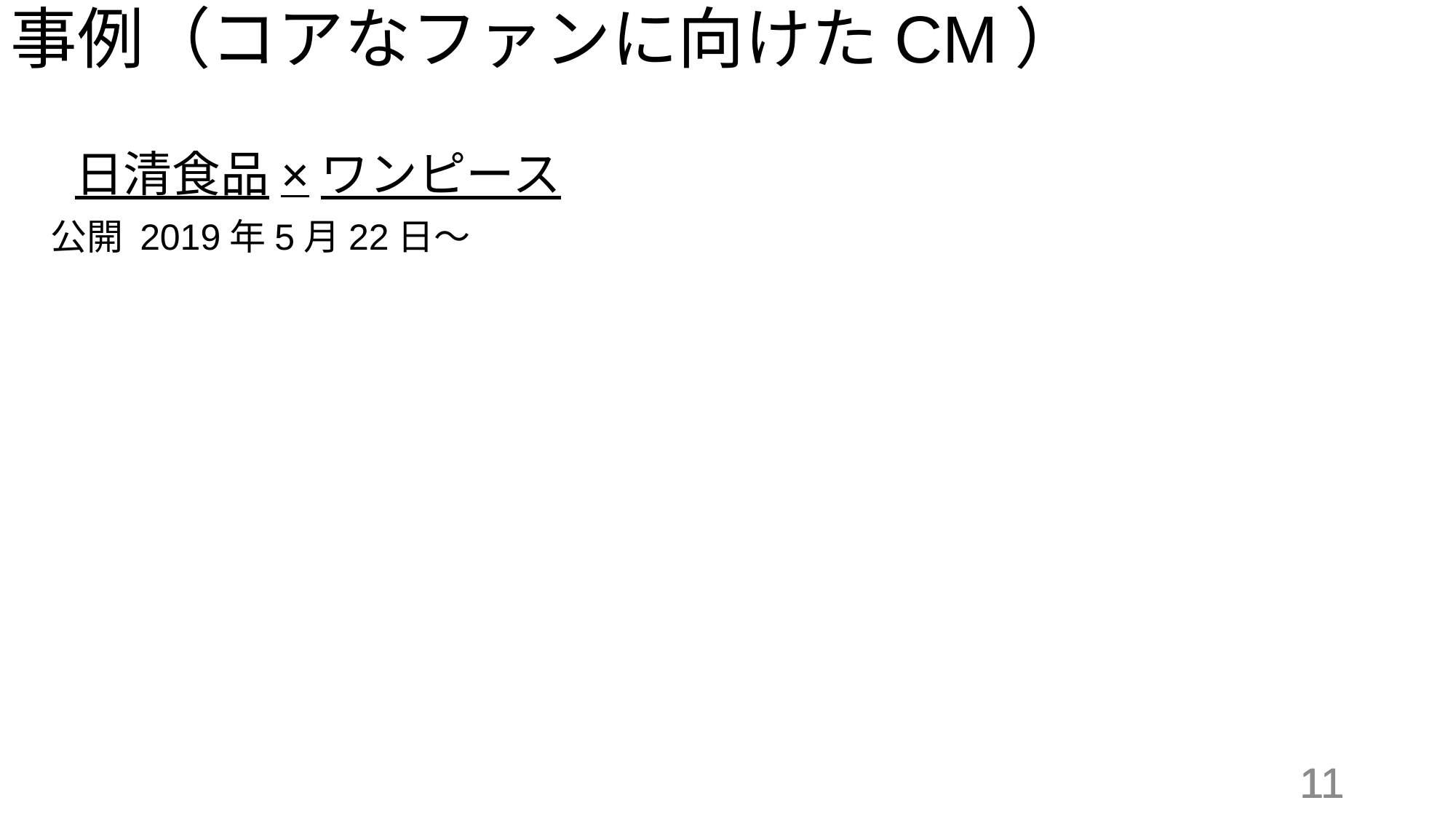

事例（コアなファンに向けたCM）
日清食品×ワンピース
公開 2019年5月22日～
11
11
11